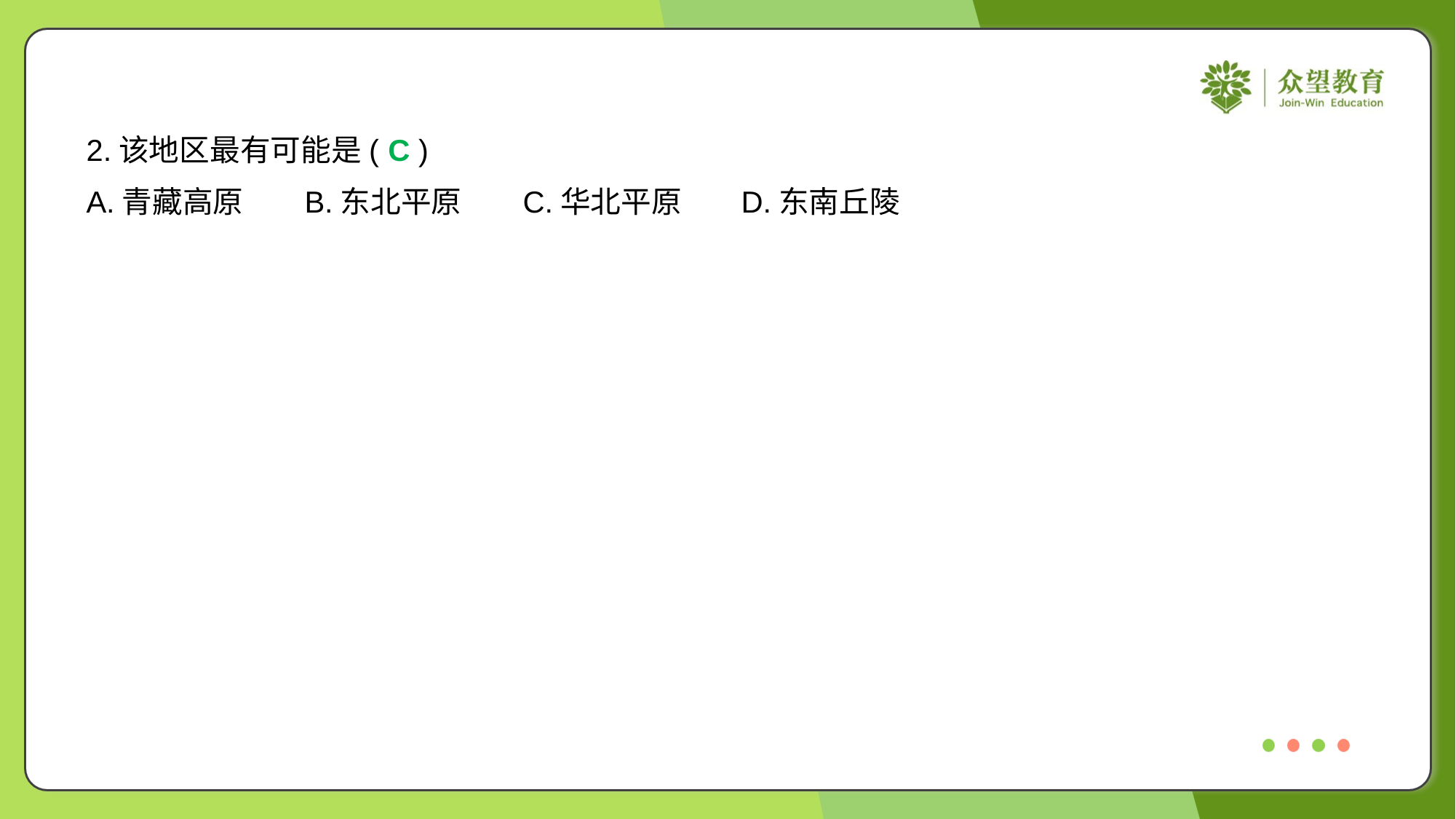

2.该地区最有可能是(     )
C
A.青藏高原	B.东北平原	C.华北平原	D.东南丘陵